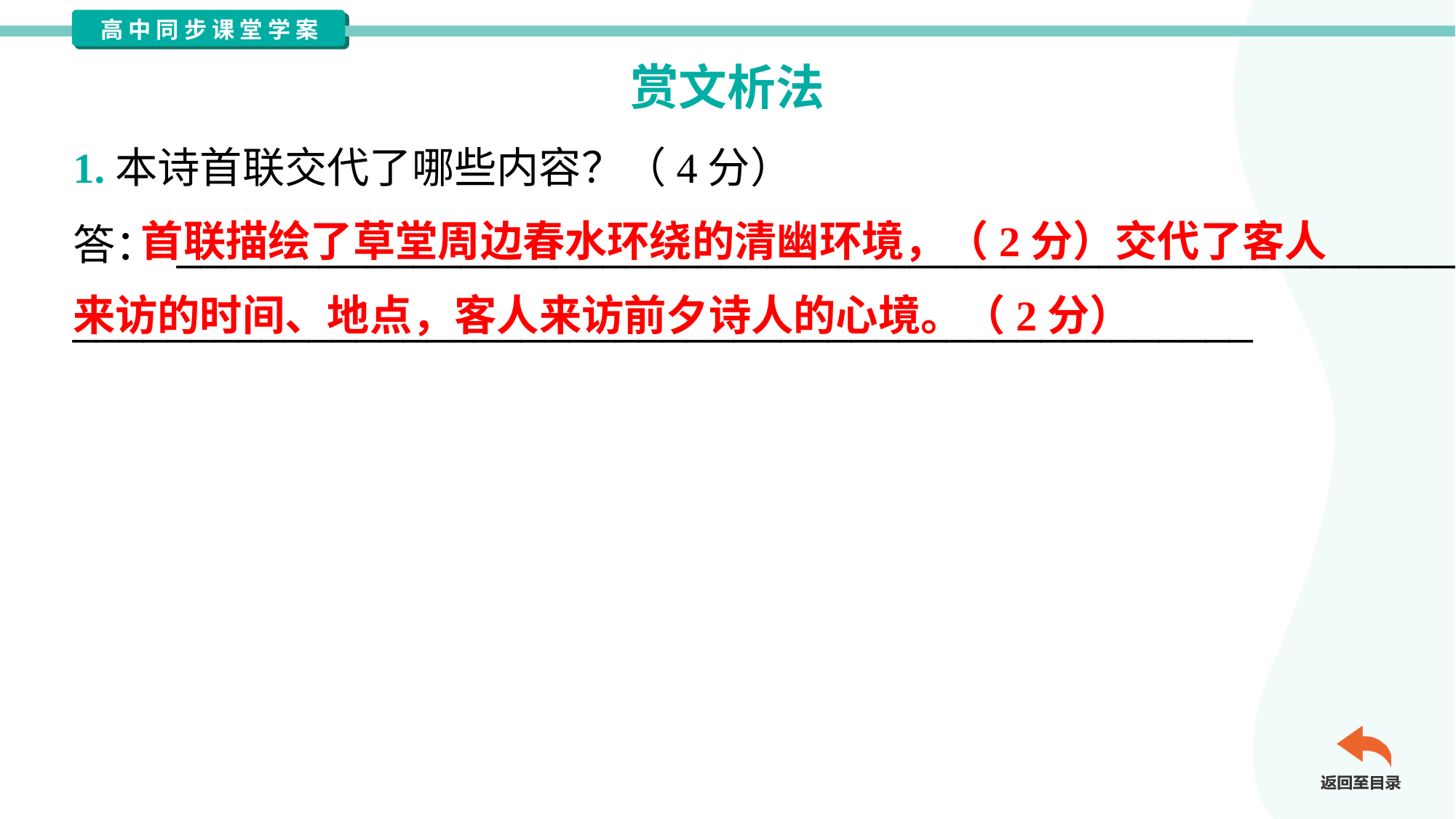

赏文析法
1.本诗首联交代了哪些内容？（4分）
答： ________________________________________________________
__________________________________________________
      首联描绘了草堂周边春水环绕的清幽环境，（2分）交代了客人
来访的时间、地点，客人来访前夕诗人的心境。（2分）